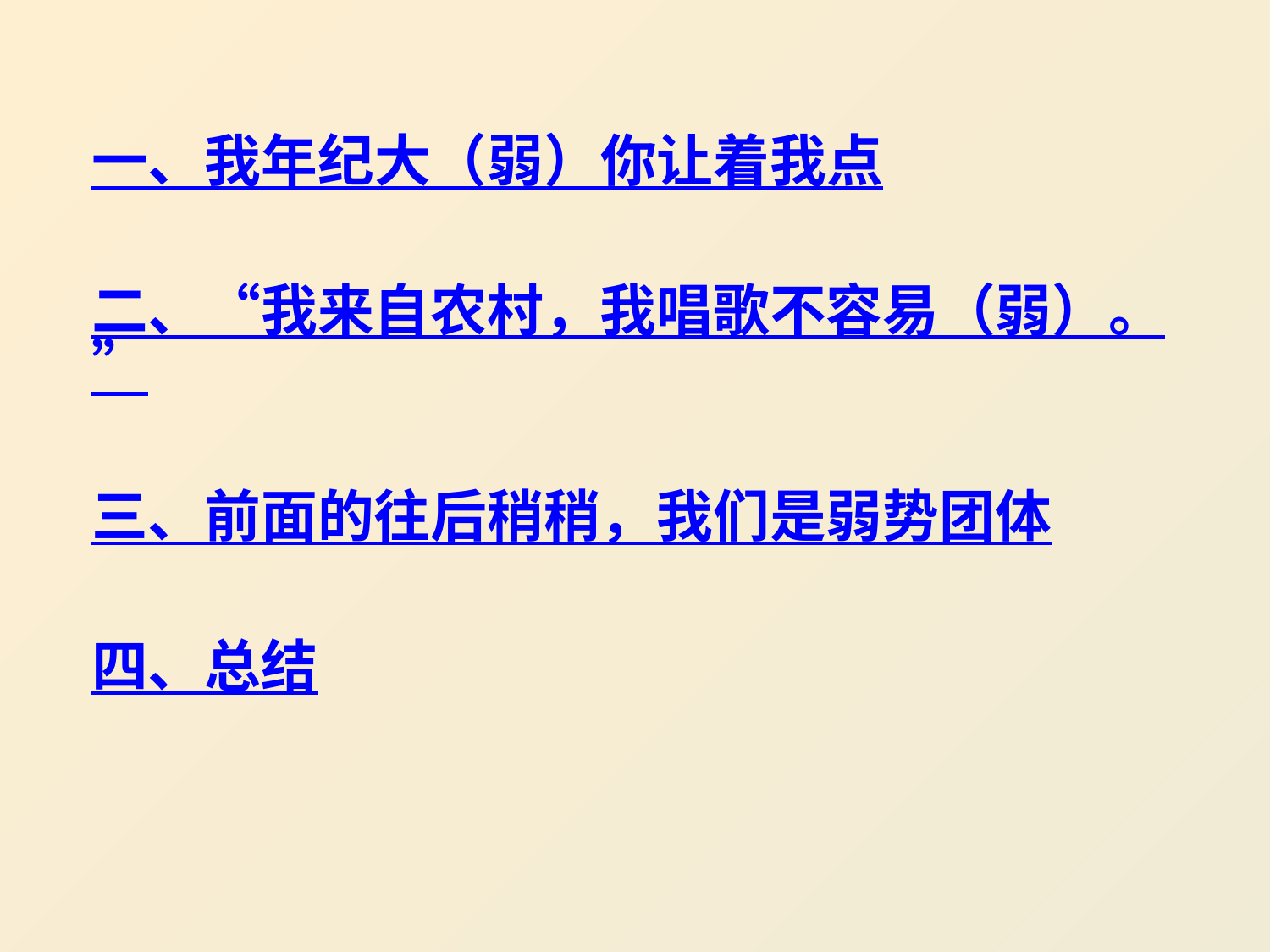

一、我年纪大（弱）你让着我点

二、“我来自农村，我唱歌不容易（弱）。”

三、前面的往后稍稍，我们是弱势团体

四、总结